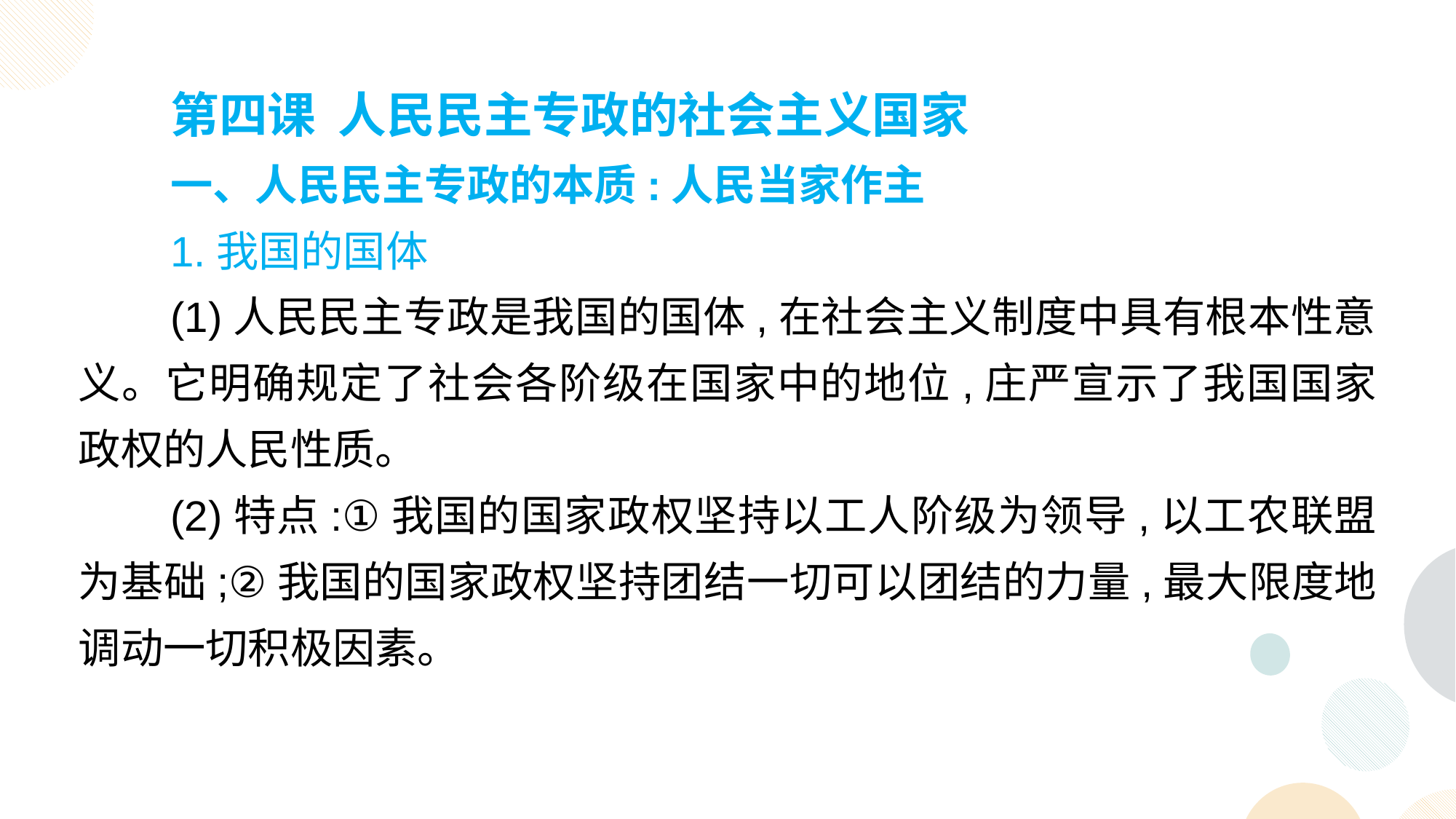

第四课  人民民主专政的社会主义国家
一、人民民主专政的本质:人民当家作主
1.我国的国体
(1)人民民主专政是我国的国体,在社会主义制度中具有根本性意义。它明确规定了社会各阶级在国家中的地位,庄严宣示了我国国家政权的人民性质。
(2)特点:①我国的国家政权坚持以工人阶级为领导,以工农联盟为基础;②我国的国家政权坚持团结一切可以团结的力量,最大限度地调动一切积极因素。